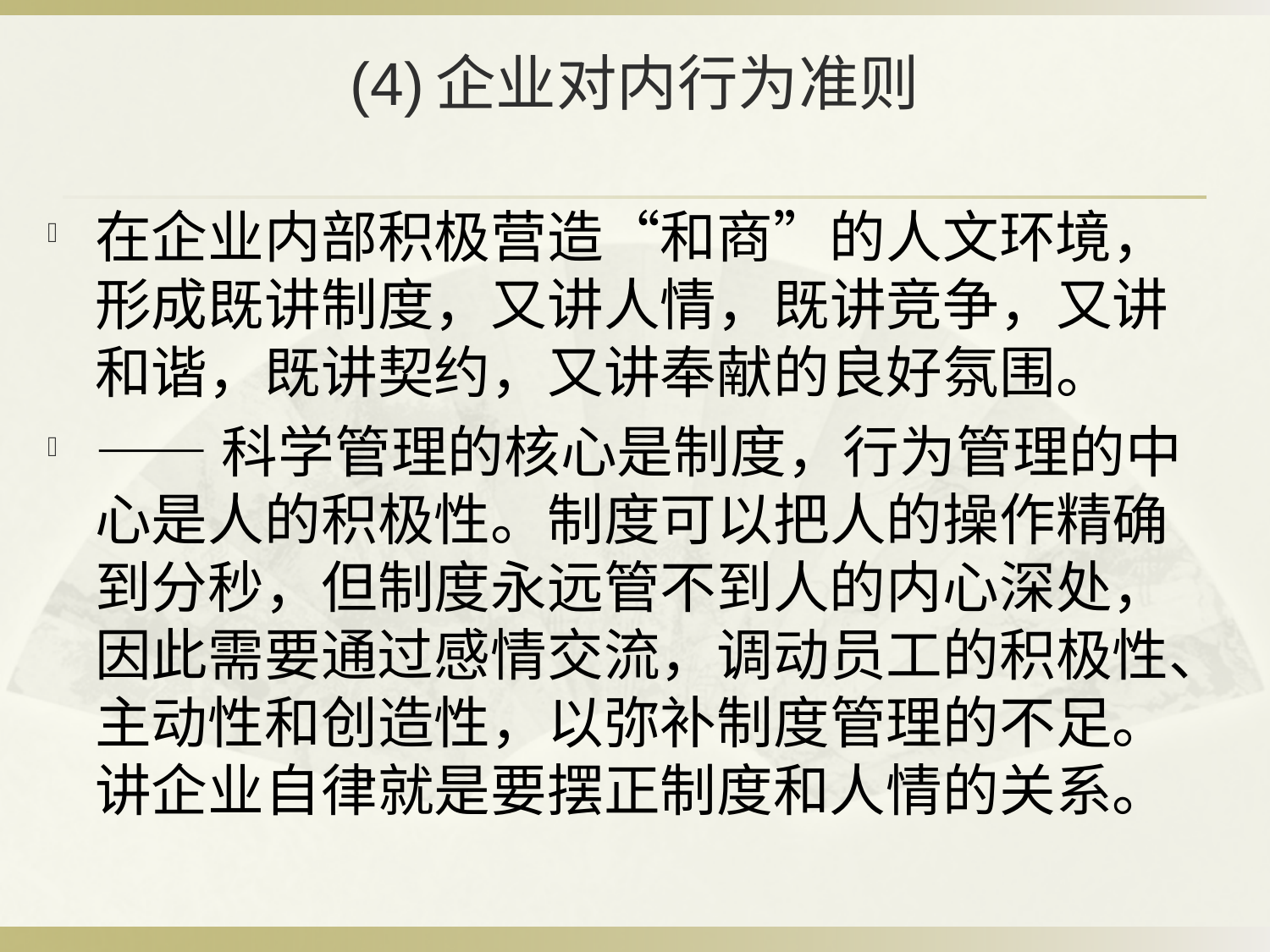

# (4)企业对内行为准则

在企业内部积极营造“和商”的人文环境，形成既讲制度，又讲人情，既讲竞争，又讲和谐，既讲契约，又讲奉献的良好氛围。
——科学管理的核心是制度，行为管理的中心是人的积极性。制度可以把人的操作精确到分秒，但制度永远管不到人的内心深处，因此需要通过感情交流，调动员工的积极性、主动性和创造性，以弥补制度管理的不足。讲企业自律就是要摆正制度和人情的关系。